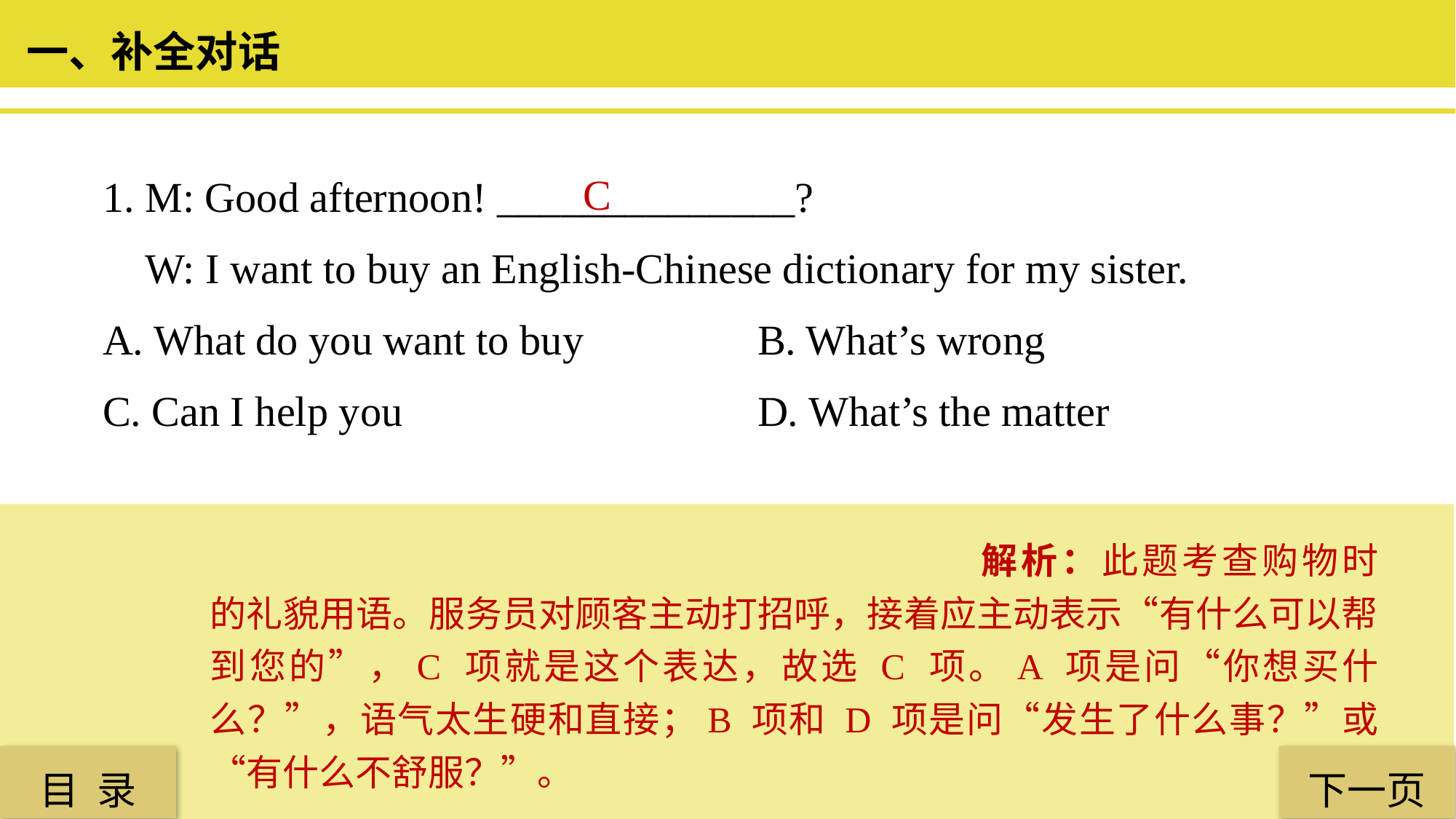

一、补全对话
1. M: Good afternoon! ______________?
    W: I want to buy an English-Chinese dictionary for my sister.
A. What do you want to buy 		B. What’s wrong
C. Can I help you 				D. What’s the matter
 C
解析：此题考查购物时的礼貌用语。服务员对顾客主动打招呼，接着应主动表示“有什么可以帮到您的”，C 项就是这个表达，故选 C 项。A 项是问“你想买什么？”，语气太生硬和直接；B 项和 D 项是问“发生了什么事？”或“有什么不舒服？”。